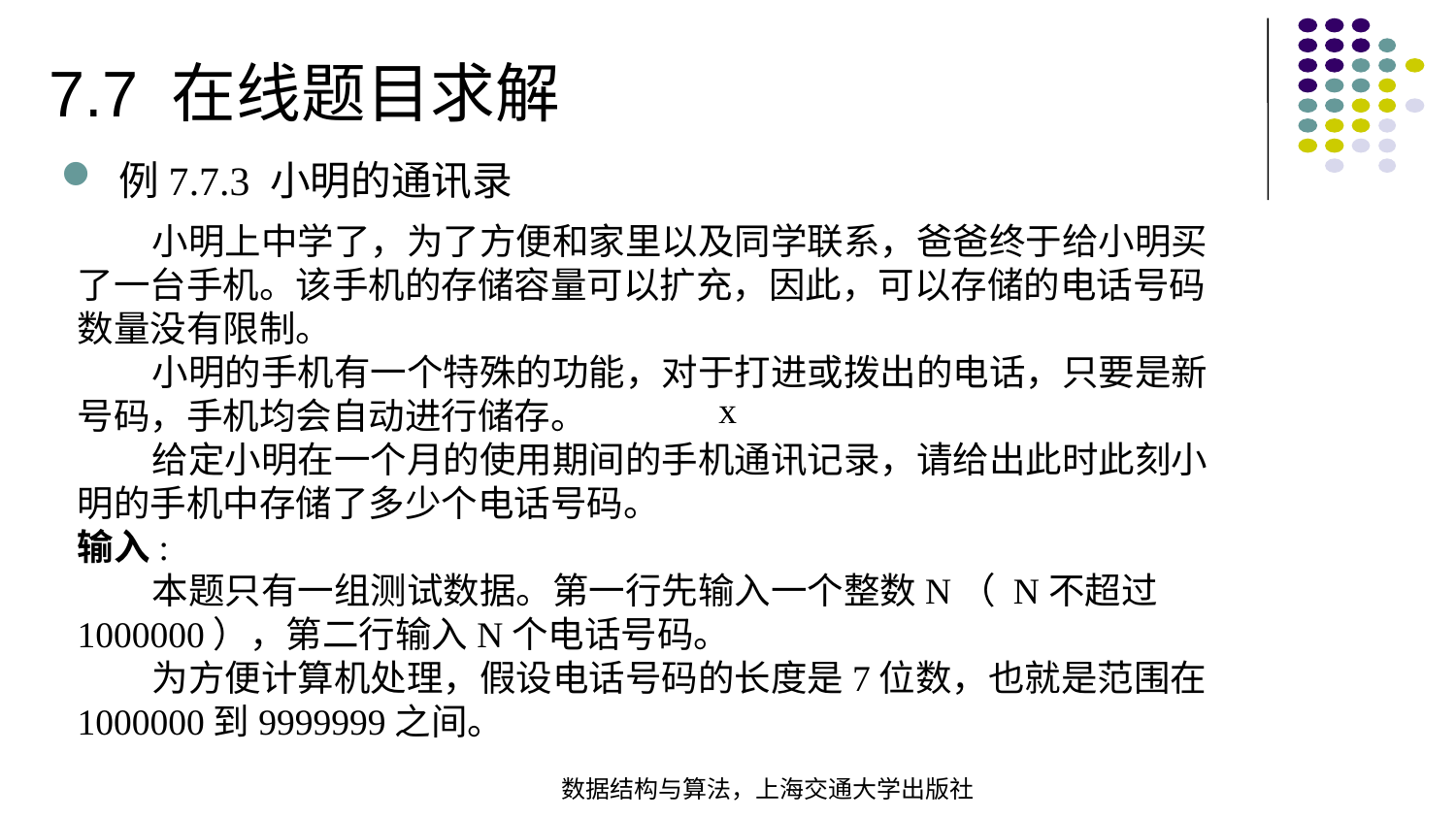

7.7 在线题目求解
例7.7.3 小明的通讯录
        小明上中学了，为了方便和家里以及同学联系，爸爸终于给小明买了一台手机。该手机的存储容量可以扩充，因此，可以存储的电话号码数量没有限制。
        小明的手机有一个特殊的功能，对于打进或拨出的电话，只要是新号码，手机均会自动进行储存。
        给定小明在一个月的使用期间的手机通讯记录，请给出此时此刻小明的手机中存储了多少个电话号码。
输入:
        本题只有一组测试数据。第一行先输入一个整数N（ N不超过1000000），第二行输入N个电话号码。
        为方便计算机处理，假设电话号码的长度是7位数，也就是范围在1000000到9999999之间。
x